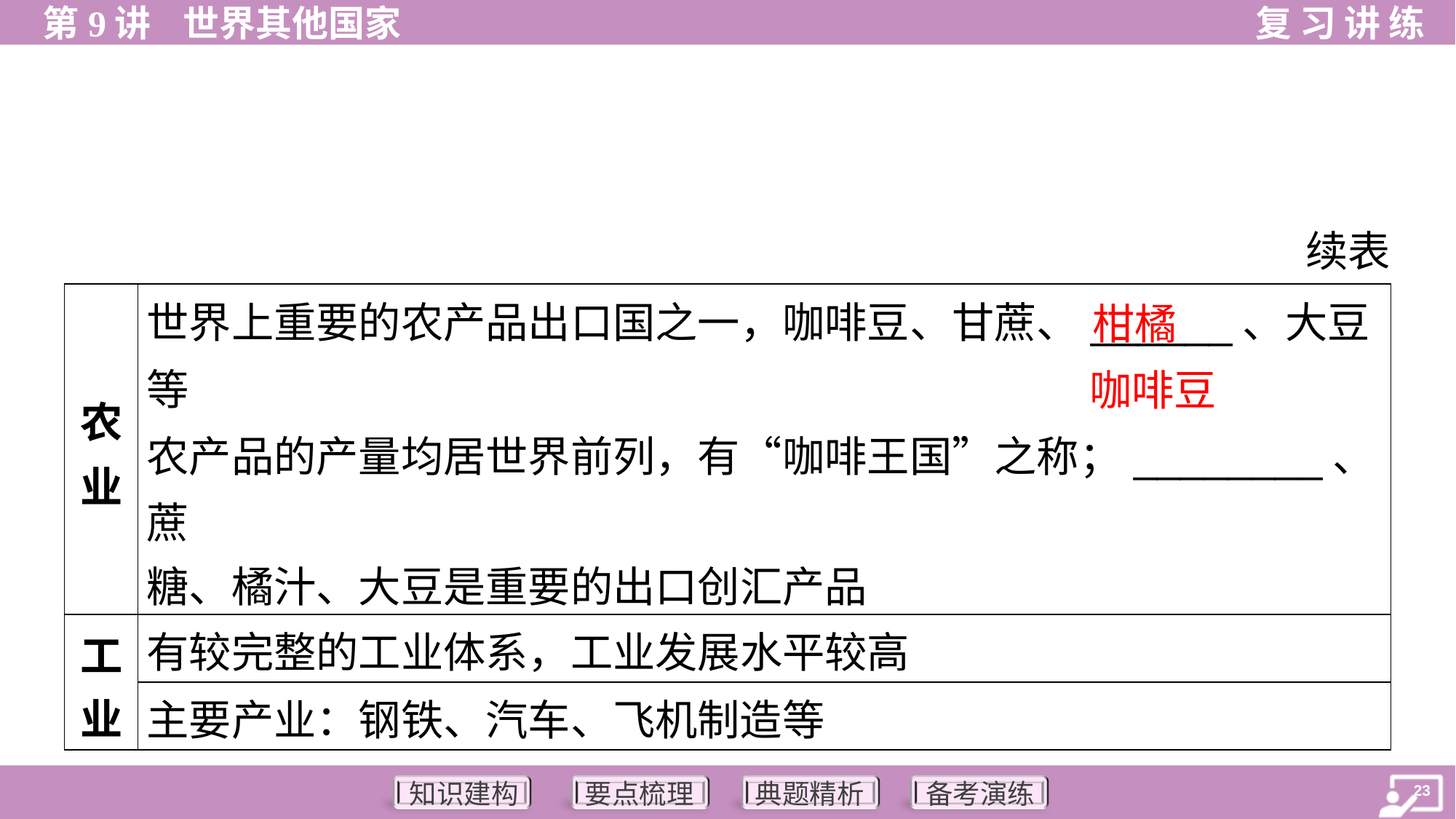

续表
| 农 业 | 世界上重要的农产品出口国之一，咖啡豆、甘蔗、\_\_\_\_\_\_、大豆等 农产品的产量均居世界前列，有“咖啡王国”之称；\_\_\_\_\_\_\_\_、蔗 糖、橘汁、大豆是重要的出口创汇产品 |
| --- | --- |
| 工 业 | 有较完整的工业体系，工业发展水平较高 |
|  | 主要产业：钢铁、汽车、飞机制造等 |
柑橘
咖啡豆